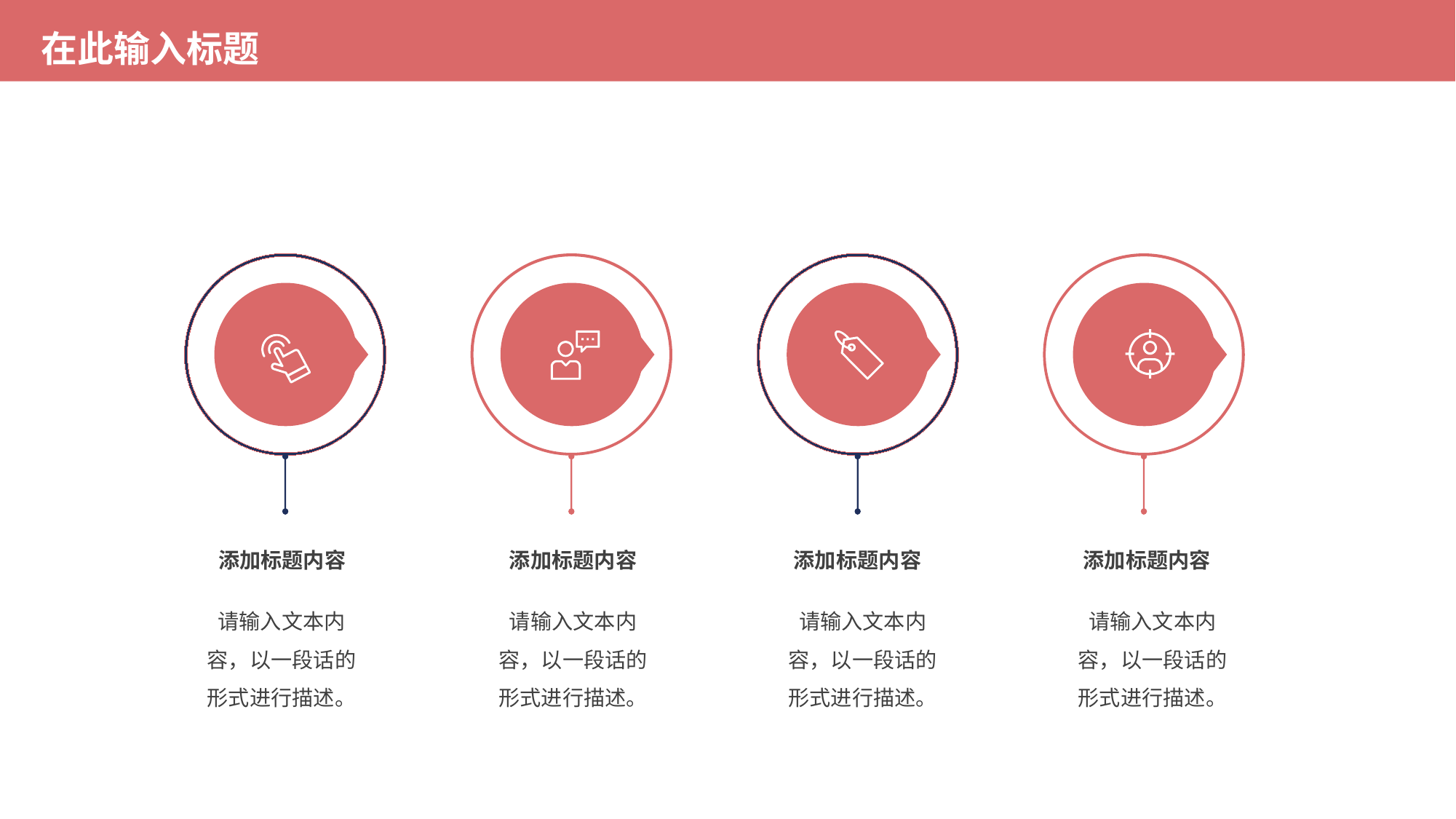

在此输入标题

添加标题内容
请输入文本内容，以一段话的形式进行描述。
添加标题内容
请输入文本内容，以一段话的形式进行描述。
添加标题内容
请输入文本内容，以一段话的形式进行描述。
添加标题内容
请输入文本内容，以一段话的形式进行描述。